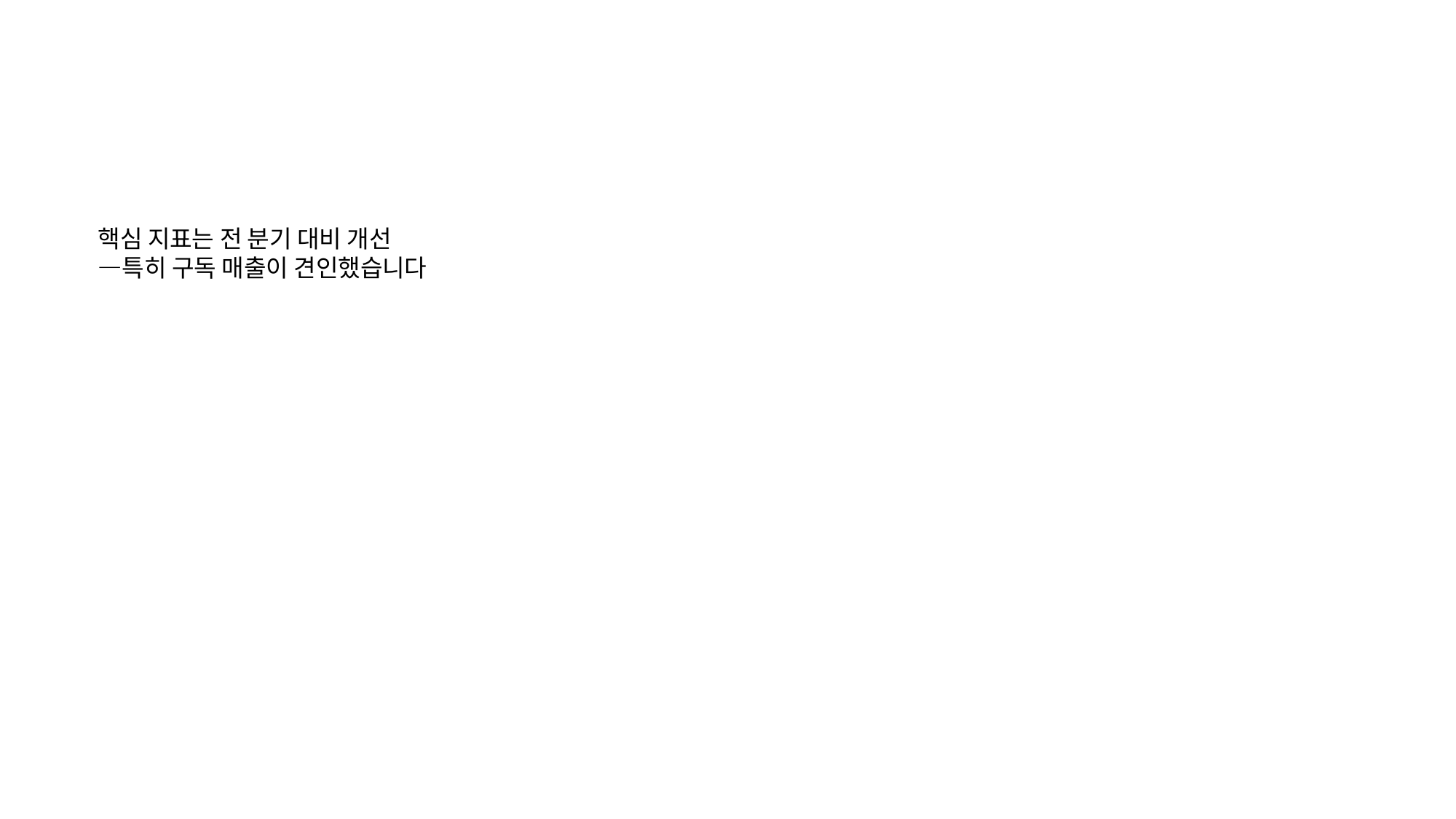

핵심 지표는 전 분기 대비 개선
—특히 구독 매출이 견인했습니다